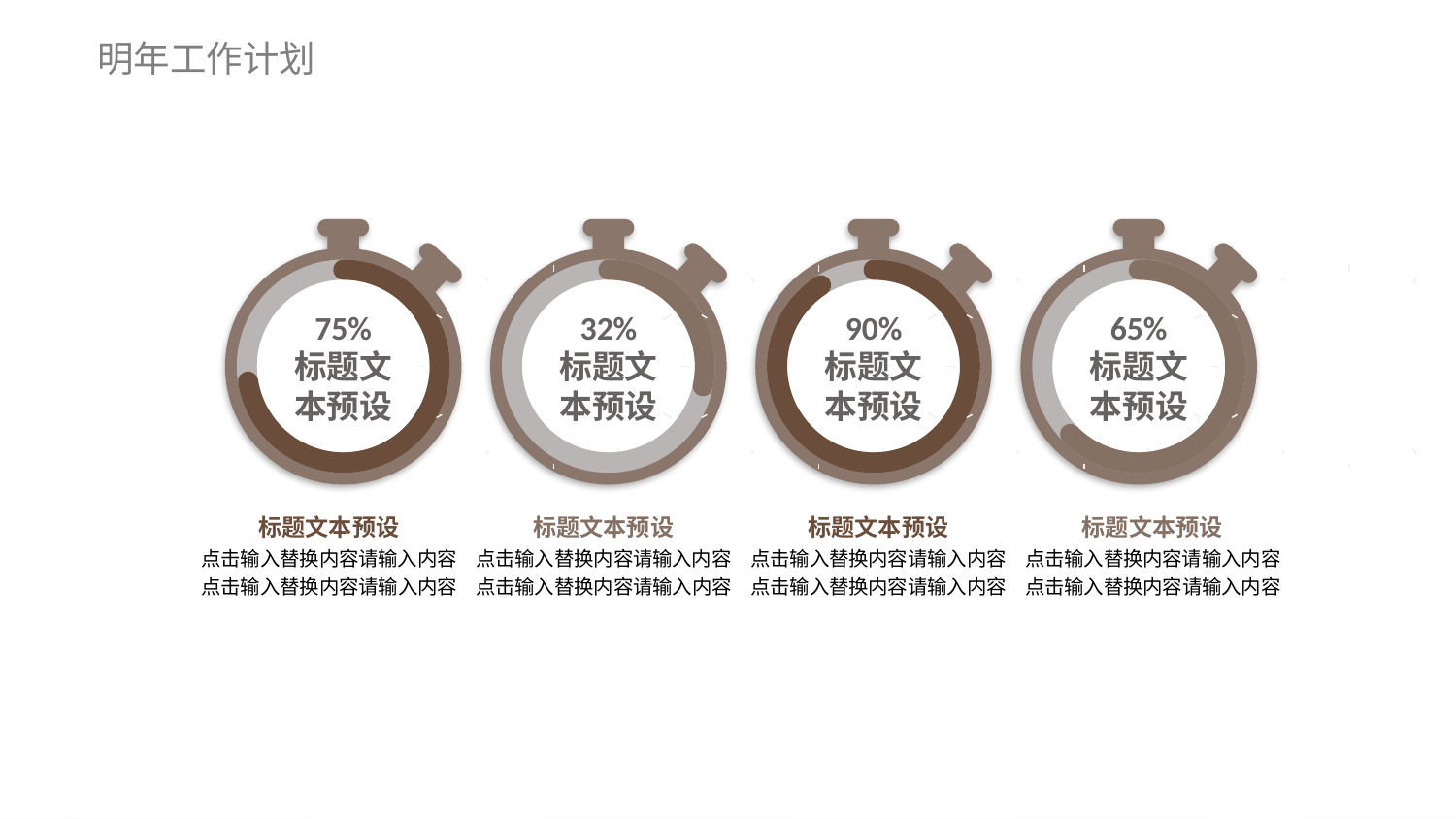

明年工作计划

75%
标题文本预设

32%
标题文本预设

90%
标题文本预设

65%
标题文本预设

标题文本预设
点击输入替换内容请输入内容
点击输入替换内容请输入内容
标题文本预设
点击输入替换内容请输入内容
点击输入替换内容请输入内容
标题文本预设
点击输入替换内容请输入内容
点击输入替换内容请输入内容
标题文本预设
点击输入替换内容请输入内容
点击输入替换内容请输入内容